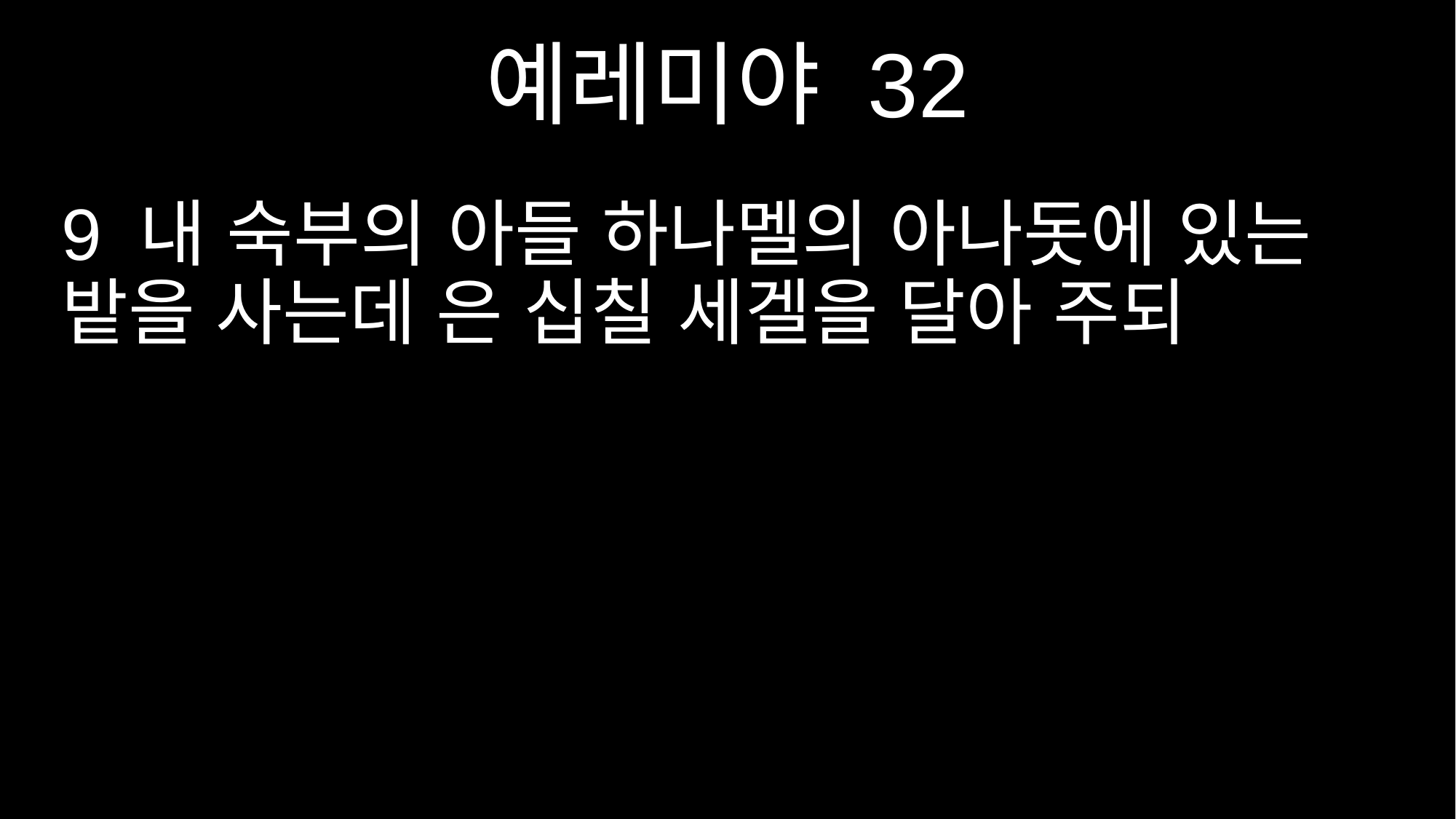

예레미야 32
9 내 숙부의 아들 하나멜의 아나돗에 있는 밭을 사는데 은 십칠 세겔을 달아 주되